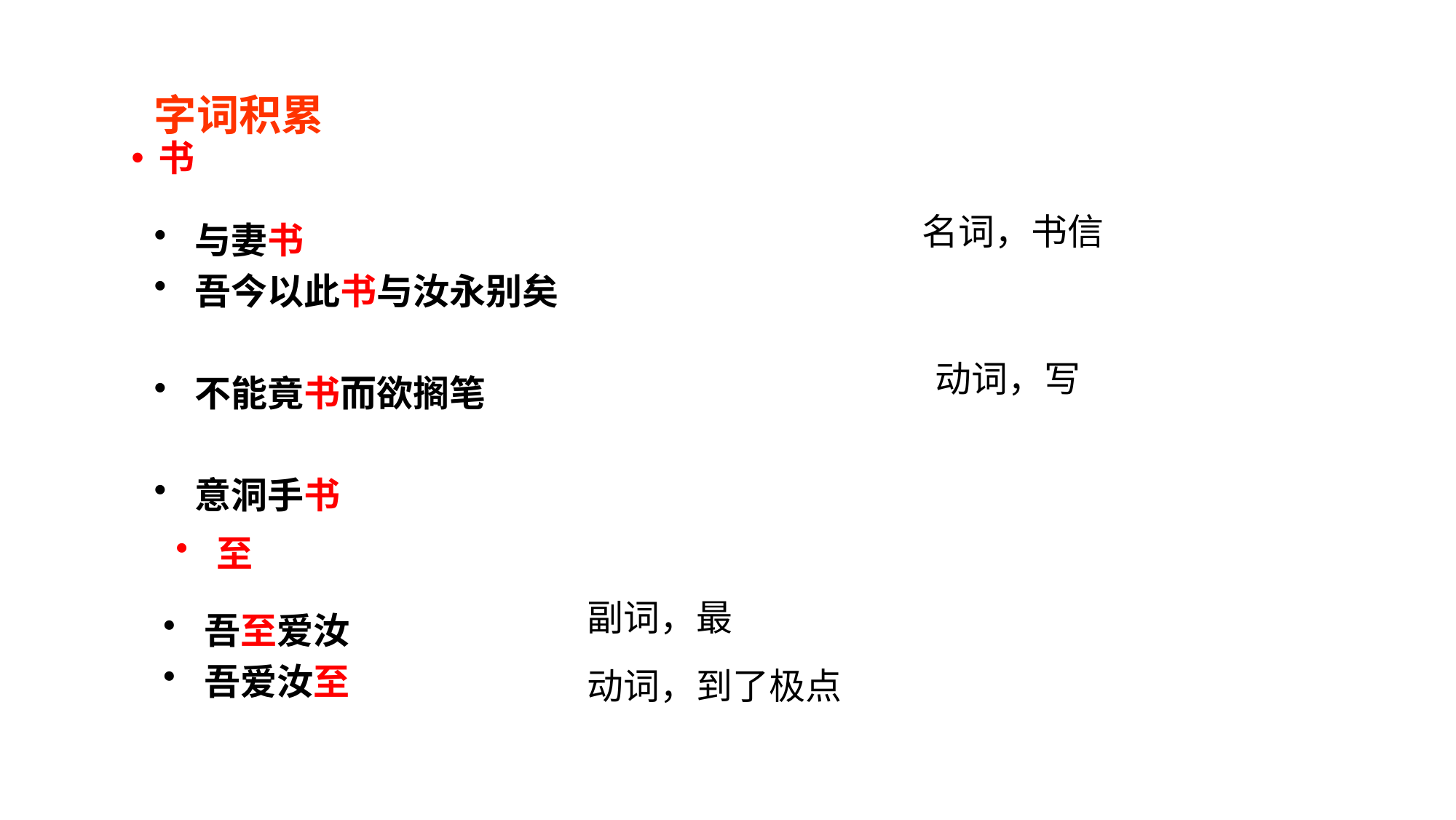

# 字词积累
书
名词，书信
与妻书
吾今以此书与汝永别矣

不能竟书而欲搁笔

意洞手书

动词，写
至

副词，最
吾至爱汝
吾爱汝至
动词，到了极点